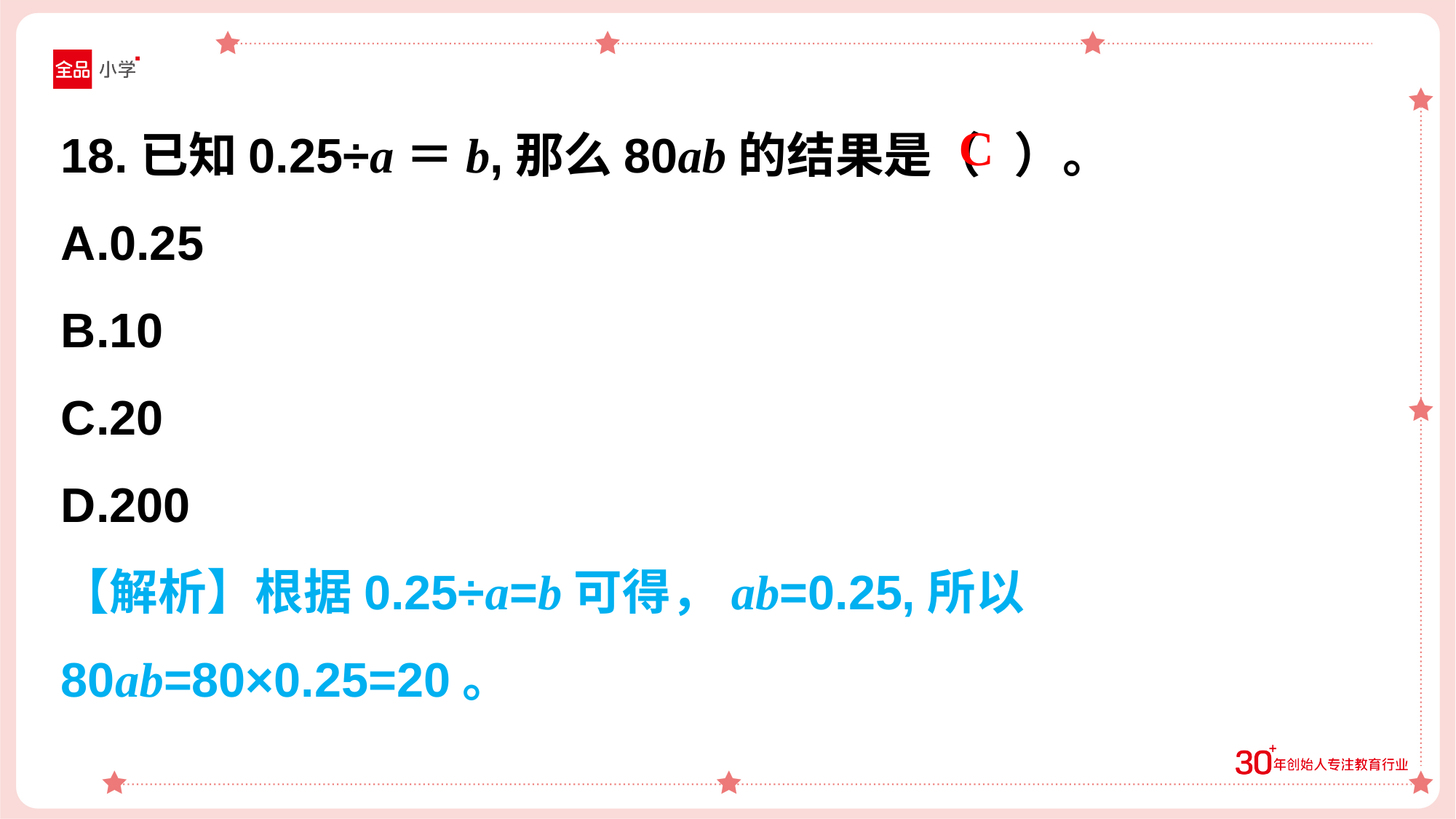

18.已知0.25÷a＝b,那么80ab的结果是（   ）。
A.0.25
B.10
C.20
D.200
【解析】根据0.25÷a=b可得，ab=0.25,所以80ab=80×0.25=20。

C